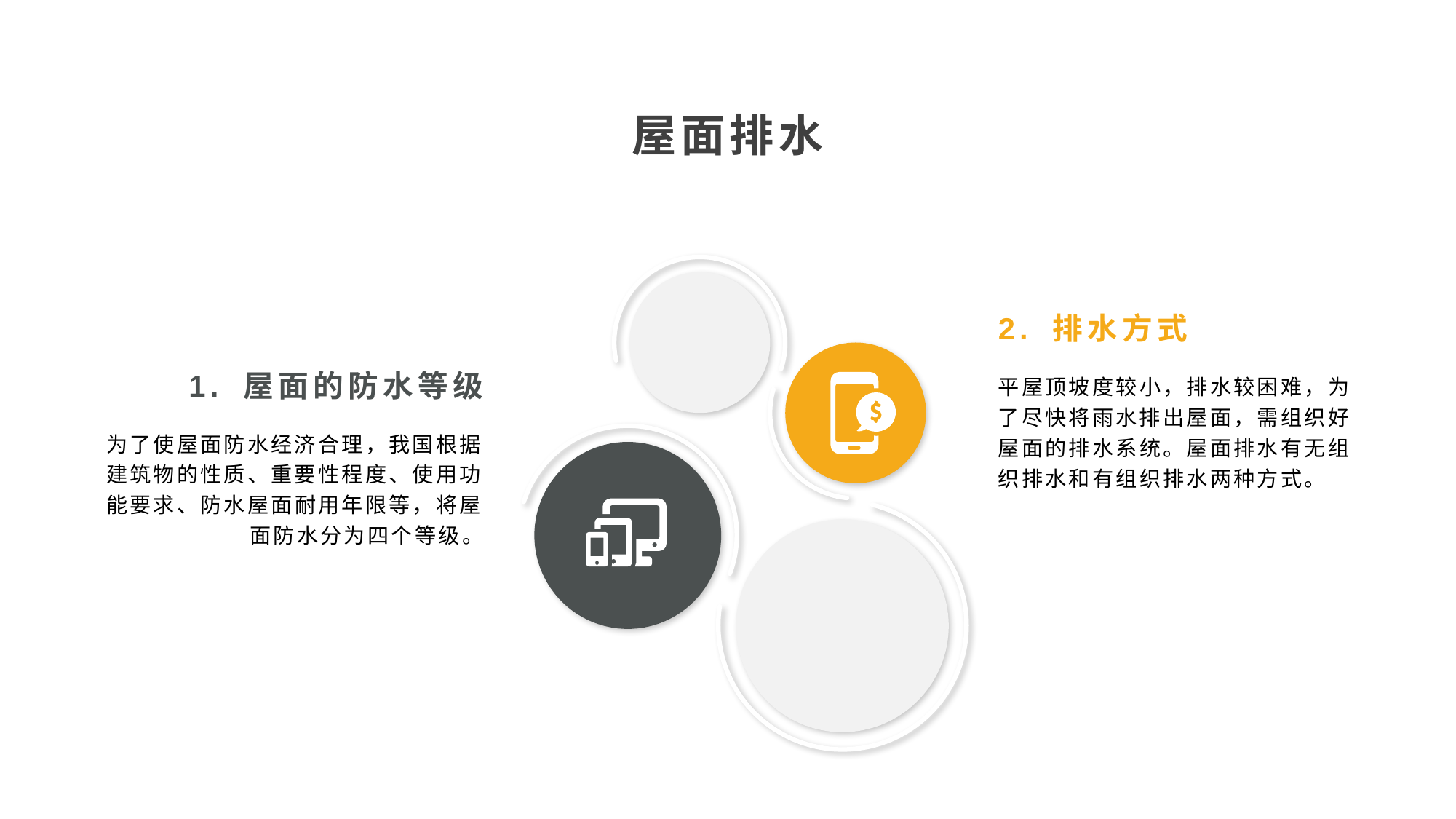

屋面排水

2. 排水方式

1. 屋面的防水等级
平屋顶坡度较小，排水较困难，为了尽快将雨水排出屋面，需组织好屋面的排水系统。屋面排水有无组织排水和有组织排水两种方式。

为了使屋面防水经济合理，我国根据建筑物的性质、重要性程度、使用功能要求、防水屋面耐用年限等，将屋面防水分为四个等级。